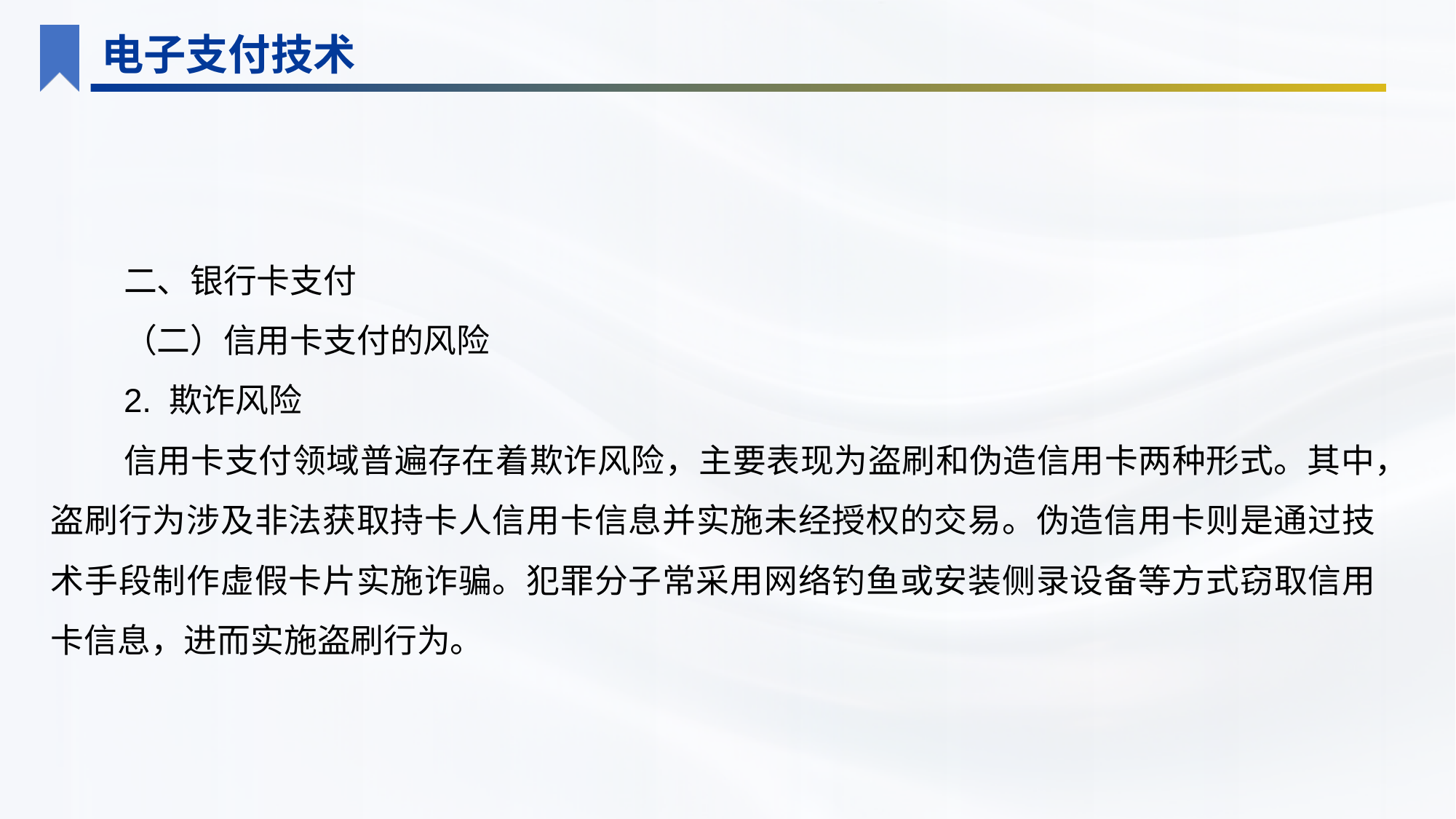

电子支付技术
二、银行卡支付
（二）信用卡支付的风险
2. 欺诈风险
信用卡支付领域普遍存在着欺诈风险，主要表现为盗刷和伪造信用卡两种形式。其中，盗刷行为涉及非法获取持卡人信用卡信息并实施未经授权的交易。伪造信用卡则是通过技术手段制作虚假卡片实施诈骗。犯罪分子常采用网络钓鱼或安装侧录设备等方式窃取信用卡信息，进而实施盗刷行为。